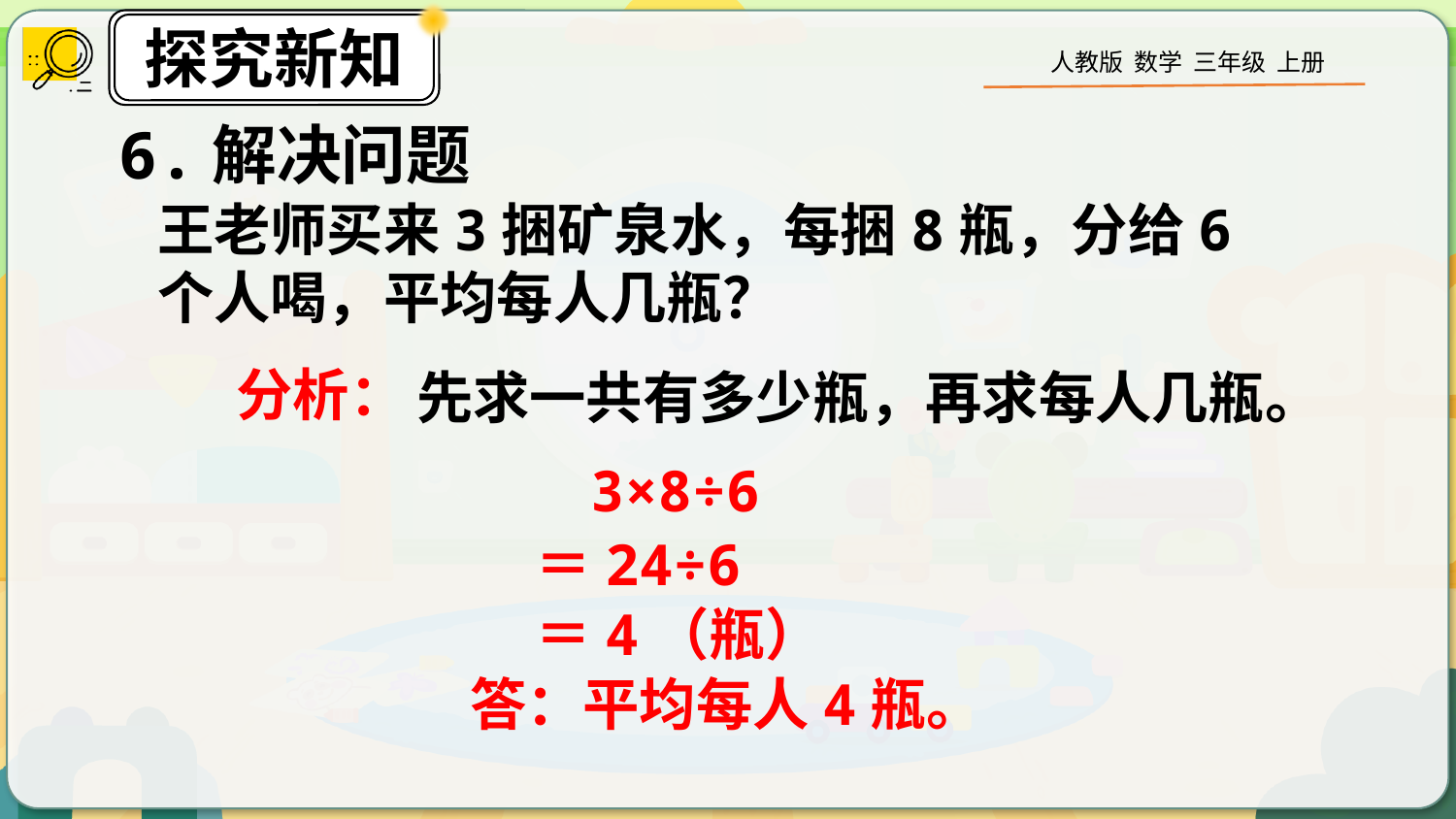

6.解决问题
王老师买来3捆矿泉水，每捆8瓶，分给6个人喝，平均每人几瓶？
分析：
先求一共有多少瓶，再求每人几瓶。
3×8÷6
＝24÷6
＝4（瓶）
答：平均每人4瓶。